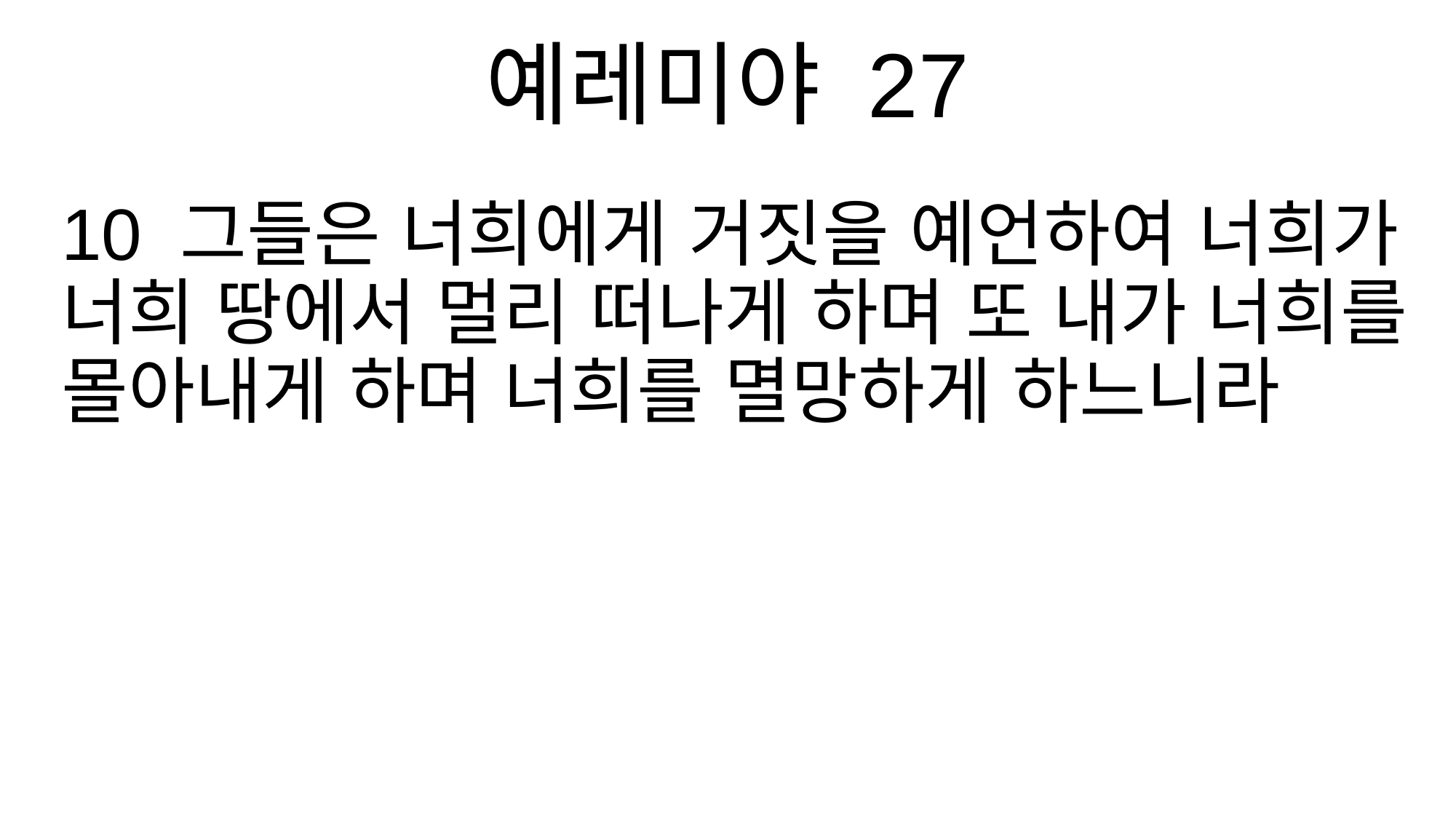

예레미야 27
10 그들은 너희에게 거짓을 예언하여 너희가 너희 땅에서 멀리 떠나게 하며 또 내가 너희를 몰아내게 하며 너희를 멸망하게 하느니라